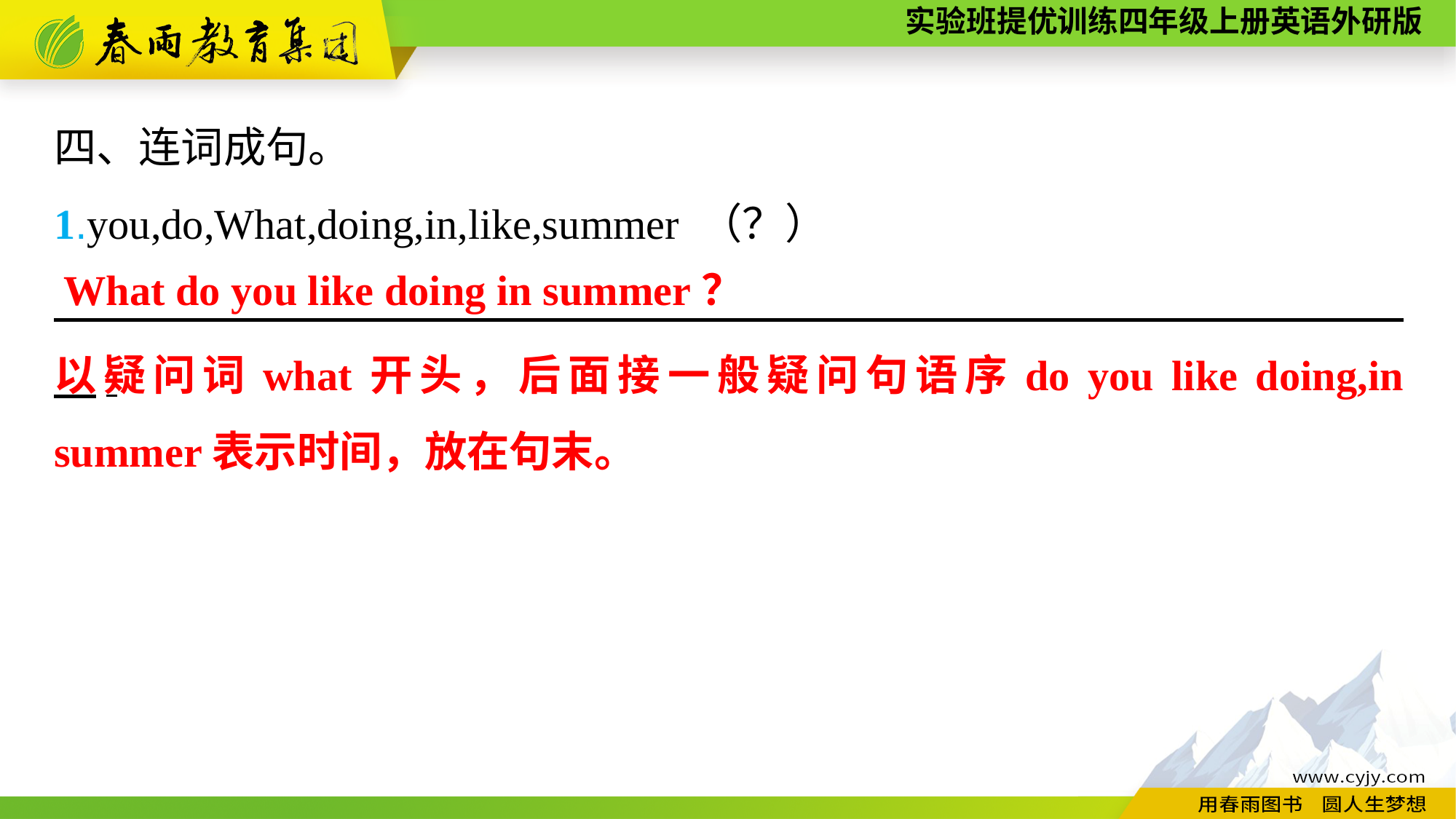

四、连词成句。
1.you,do,What,doing,in,like,summer （？）
　　　　　　　　　　　　　　　　　　　　　　　　　　　　　　  　.

What do you like doing in summer？
以疑问词what开头，后面接一般疑问句语序do you like doing,in summer表示时间，放在句末。